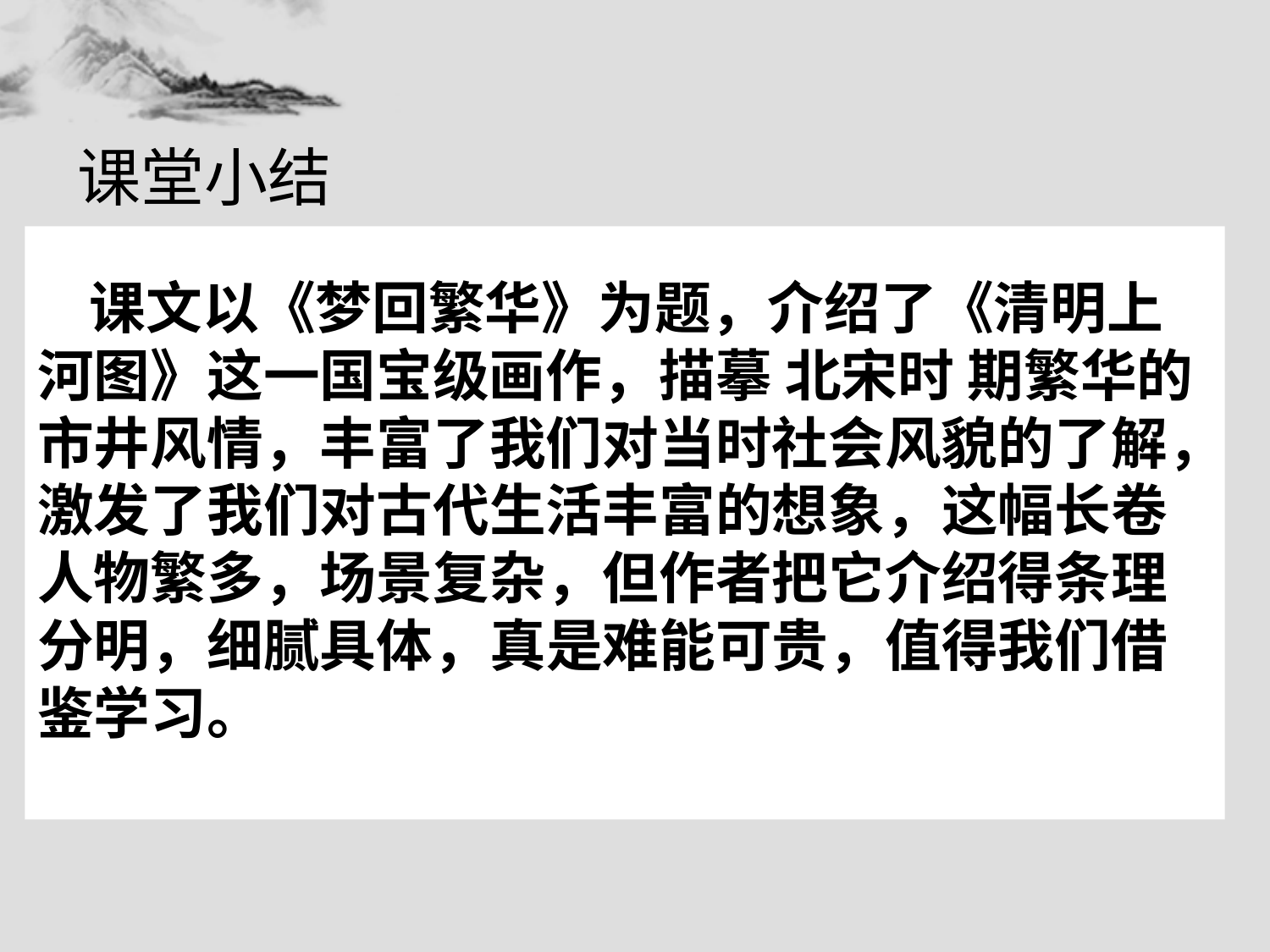

课堂小结
   课文以《梦回繁华》为题，介绍了《清明上河图》这一国宝级画作，描摹 北宋时 期繁华的市井风情，丰富了我们对当时社会风貌的了解，激发了我们对古代生活丰富的想象，这幅长卷人物繁多，场景复杂，但作者把它介绍得条理分明，细腻具体，真是难能可贵，值得我们借鉴学习。